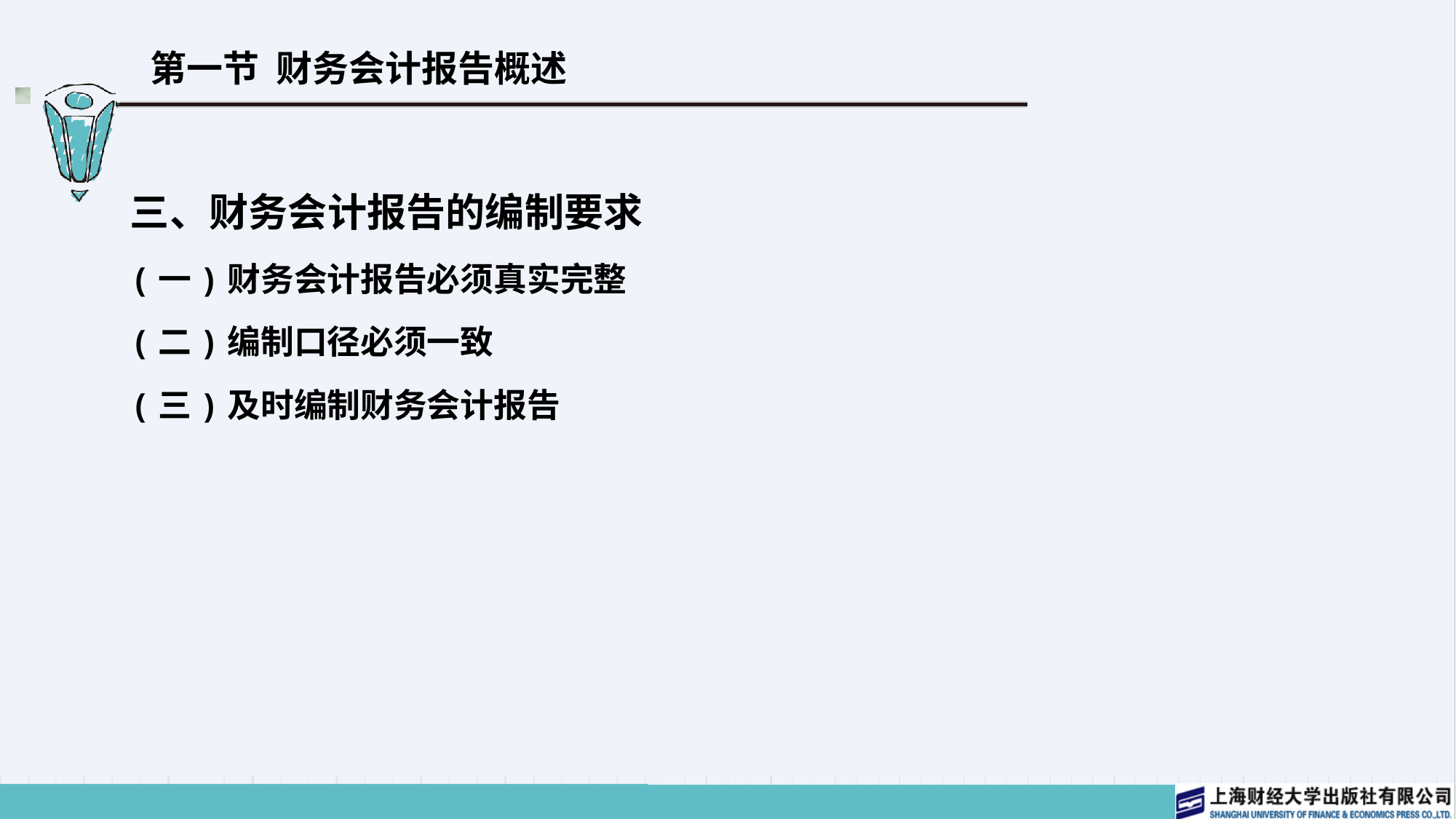

# 第一节  财务会计报告概述
三、财务会计报告的编制要求
(一)财务会计报告必须真实完整
(二)编制口径必须一致
(三)及时编制财务会计报告